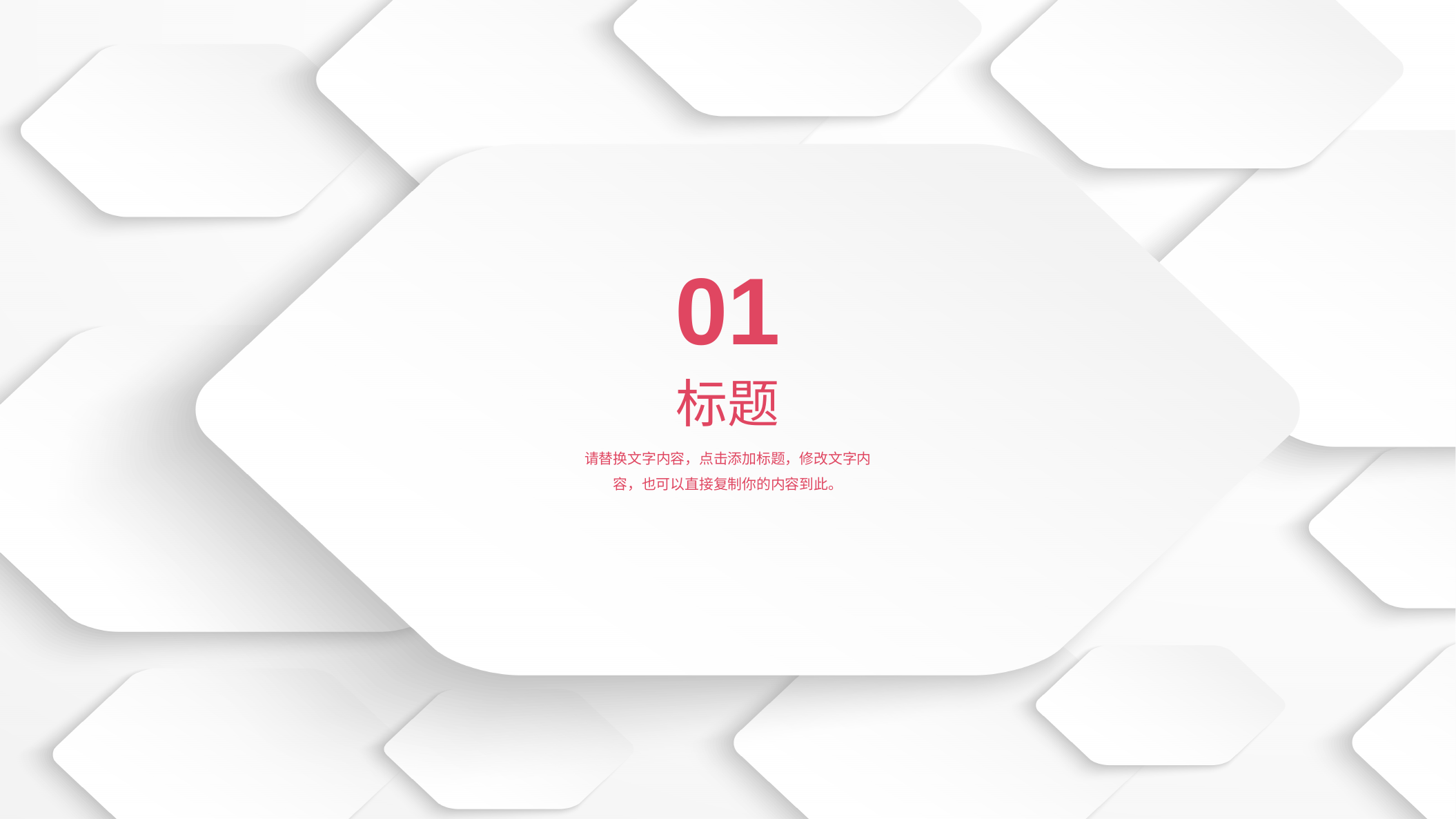

01
标题
请替换文字内容，点击添加标题，修改文字内容，也可以直接复制你的内容到此。